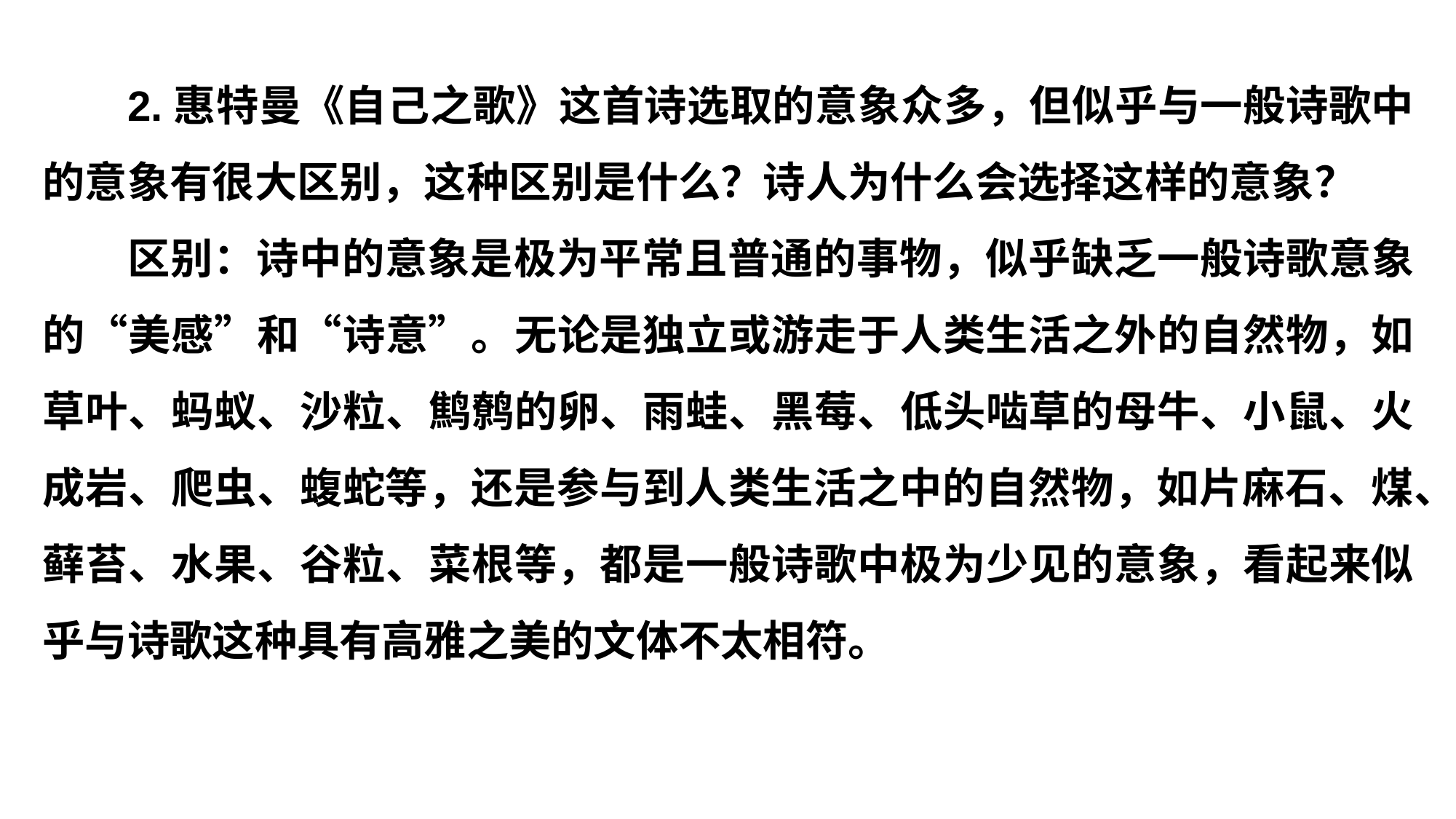

2.惠特曼《自己之歌》这首诗选取的意象众多，但似乎与一般诗歌中的意象有很大区别，这种区别是什么？诗人为什么会选择这样的意象？
区别：诗中的意象是极为平常且普通的事物，似乎缺乏一般诗歌意象的“美感”和“诗意”。无论是独立或游走于人类生活之外的自然物，如草叶、蚂蚁、沙粒、鹪鹩的卵、雨蛙、黑莓、低头啮草的母牛、小鼠、火成岩、爬虫、蝮蛇等，还是参与到人类生活之中的自然物，如片麻石、煤、藓苔、水果、谷粒、菜根等，都是一般诗歌中极为少见的意象，看起来似乎与诗歌这种具有高雅之美的文体不太相符。